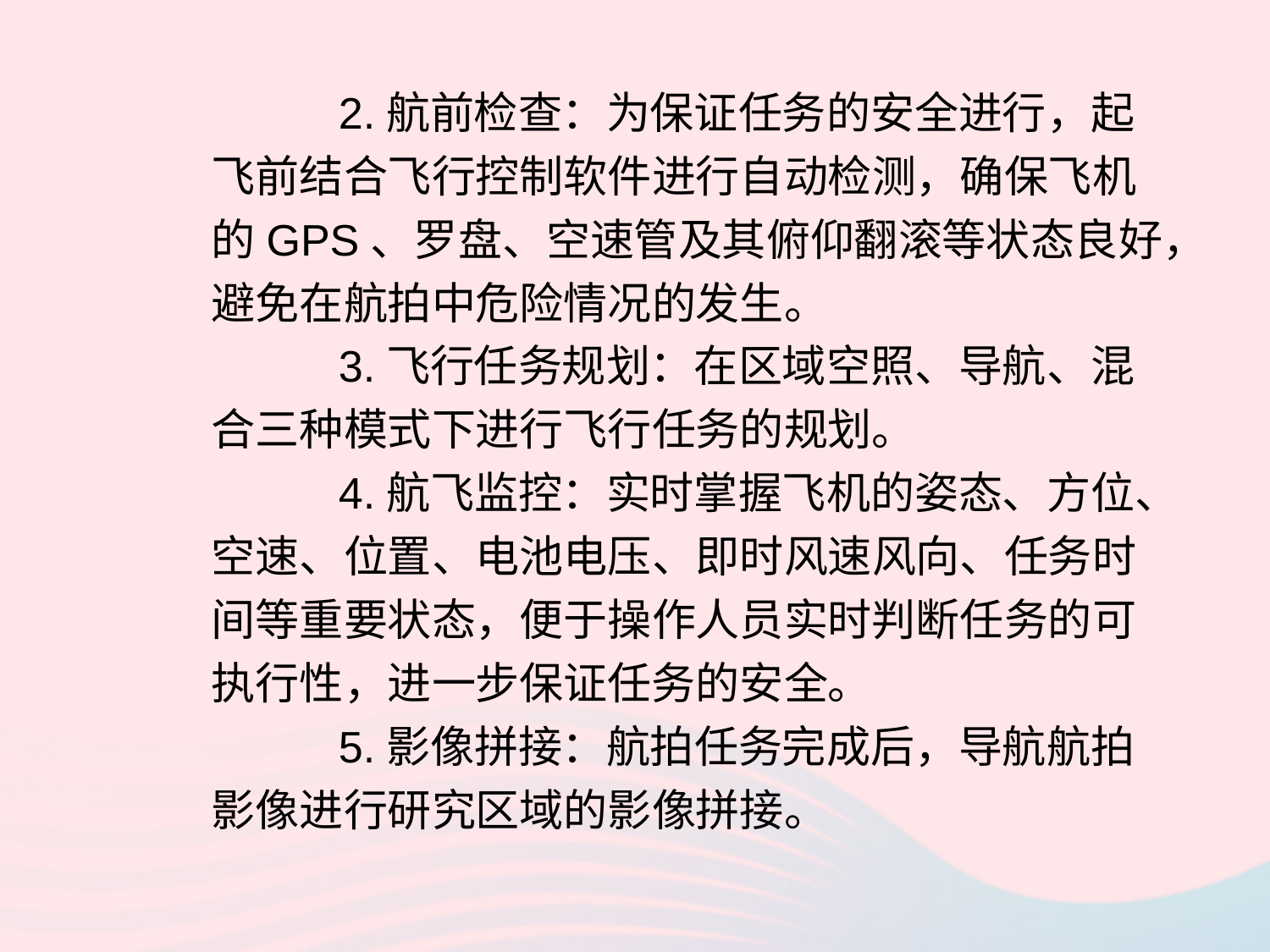

2.航前检查：为保证任务的安全进行，起飞前结合飞行控制软件进行自动检测，确保飞机的GPS、罗盘、空速管及其俯仰翻滚等状态良好，避免在航拍中危险情况的发生。
	3.飞行任务规划：在区域空照、导航、混合三种模式下进行飞行任务的规划。
	4.航飞监控：实时掌握飞机的姿态、方位、空速、位置、电池电压、即时风速风向、任务时间等重要状态，便于操作人员实时判断任务的可执行性，进一步保证任务的安全。
	5.影像拼接：航拍任务完成后，导航航拍影像进行研究区域的影像拼接。